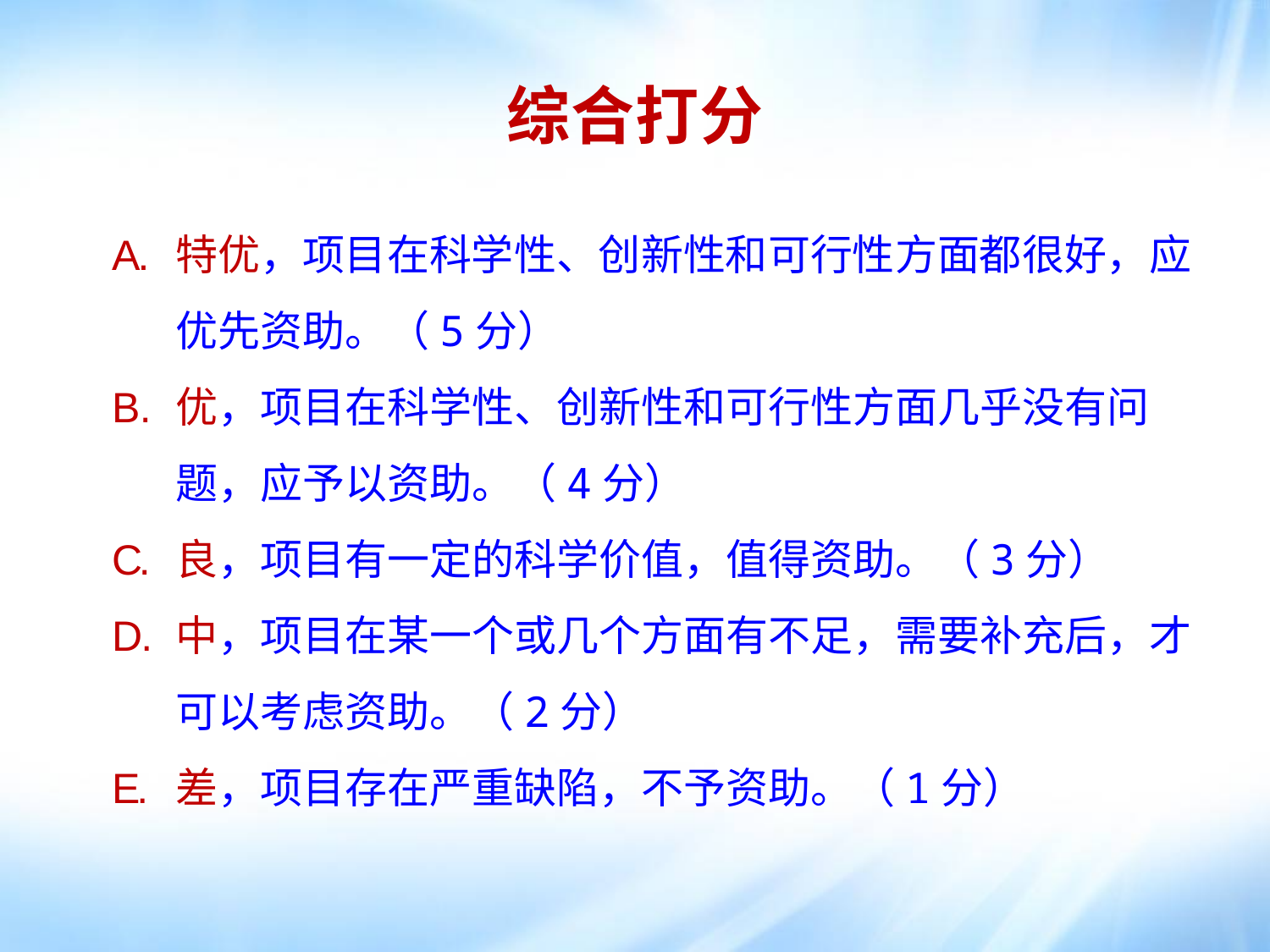

综合打分
特优，项目在科学性、创新性和可行性方面都很好，应优先资助。（5分）
优，项目在科学性、创新性和可行性方面几乎没有问题，应予以资助。（4分）
良，项目有一定的科学价值，值得资助。（3分）
中，项目在某一个或几个方面有不足，需要补充后，才可以考虑资助。（2分）
差，项目存在严重缺陷，不予资助。（1分）